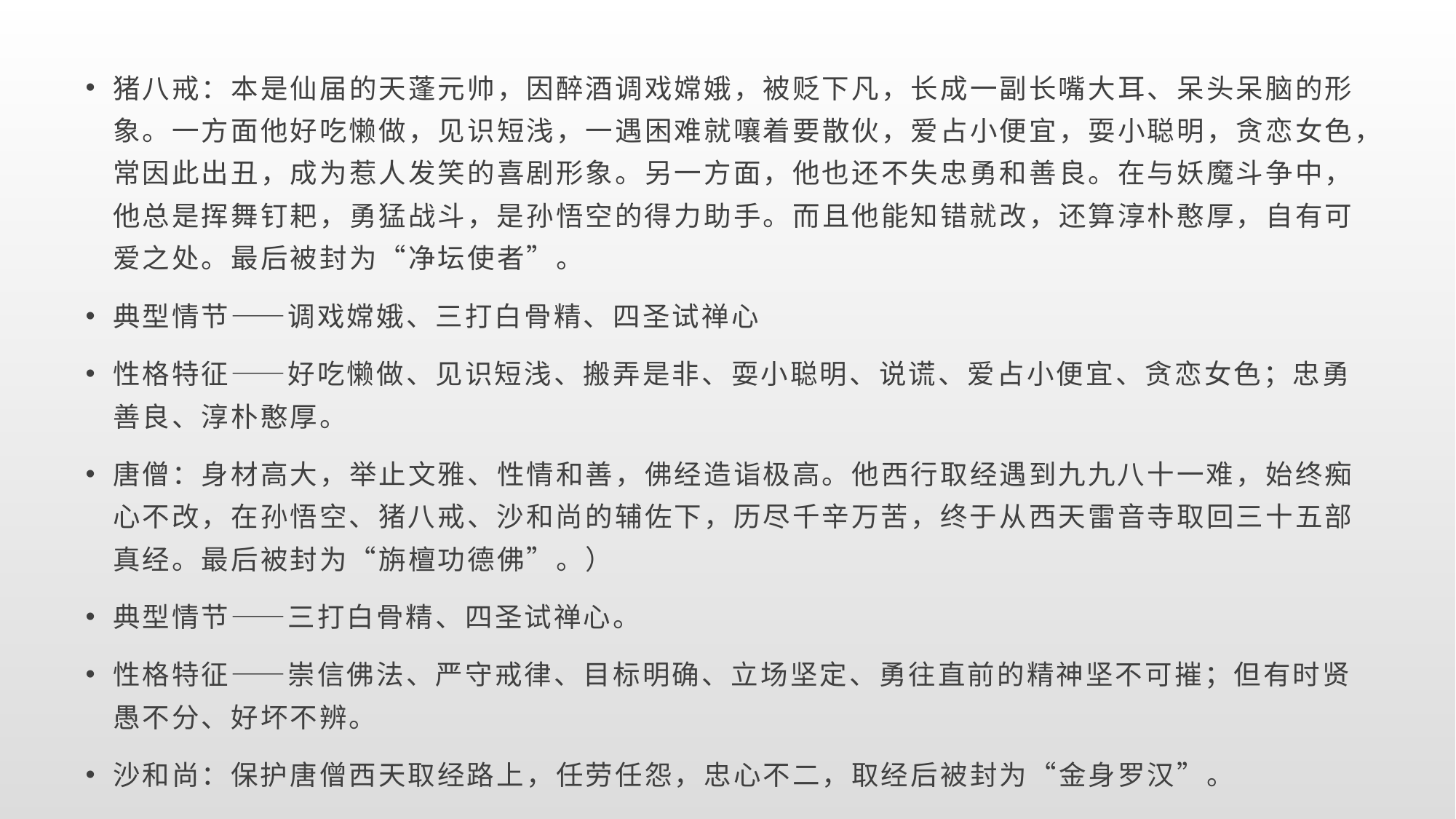

猪八戒：本是仙届的天蓬元帅，因醉酒调戏嫦娥，被贬下凡，长成一副长嘴大耳、呆头呆脑的形象。一方面他好吃懒做，见识短浅，一遇困难就嚷着要散伙，爱占小便宜，耍小聪明，贪恋女色，常因此出丑，成为惹人发笑的喜剧形象。另一方面，他也还不失忠勇和善良。在与妖魔斗争中，他总是挥舞钉耙，勇猛战斗，是孙悟空的得力助手。而且他能知错就改，还算淳朴憨厚，自有可爱之处。最后被封为“净坛使者”。
典型情节——调戏嫦娥、三打白骨精、四圣试禅心
性格特征——好吃懒做、见识短浅、搬弄是非、耍小聪明、说谎、爱占小便宜、贪恋女色；忠勇善良、淳朴憨厚。
唐僧：身材高大，举止文雅、性情和善，佛经造诣极高。他西行取经遇到九九八十一难，始终痴心不改，在孙悟空、猪八戒、沙和尚的辅佐下，历尽千辛万苦，终于从西天雷音寺取回三十五部真经。最后被封为“旃檀功德佛”。）
典型情节——三打白骨精、四圣试禅心。
性格特征——崇信佛法、严守戒律、目标明确、立场坚定、勇往直前的精神坚不可摧；但有时贤愚不分、好坏不辨。
沙和尚：保护唐僧西天取经路上，任劳任怨，忠心不二，取经后被封为“金身罗汉”。